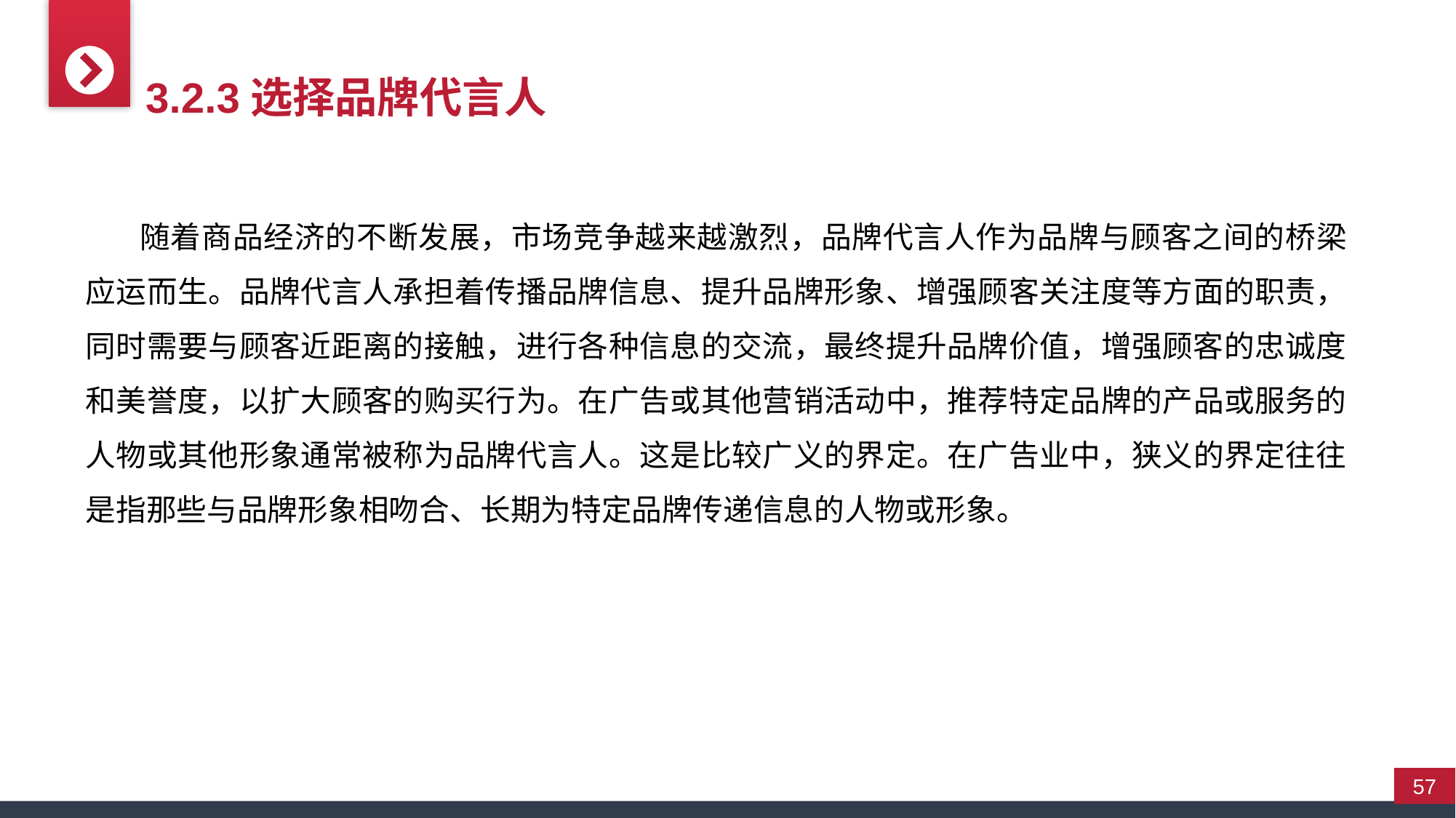

3.2.3选择品牌代言人
随着商品经济的不断发展，市场竞争越来越激烈，品牌代言人作为品牌与顾客之间的桥梁应运而生。品牌代言人承担着传播品牌信息、提升品牌形象、增强顾客关注度等方面的职责，同时需要与顾客近距离的接触，进行各种信息的交流，最终提升品牌价值，增强顾客的忠诚度和美誉度，以扩大顾客的购买行为。在广告或其他营销活动中，推荐特定品牌的产品或服务的人物或其他形象通常被称为品牌代言人。这是比较广义的界定。在广告业中，狭义的界定往往是指那些与品牌形象相吻合、长期为特定品牌传递信息的人物或形象。